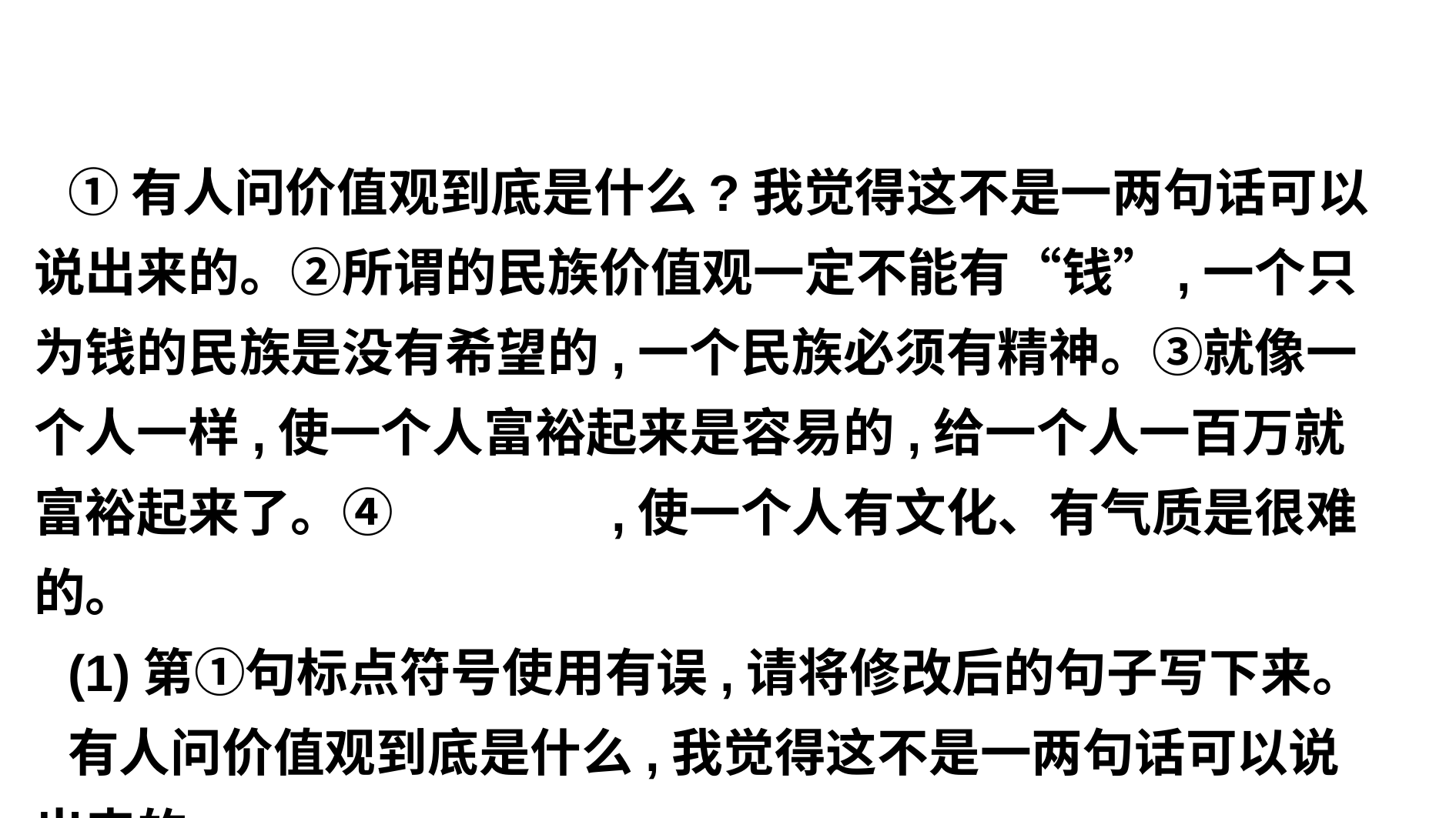

①有人问价值观到底是什么?我觉得这不是一两句话可以说出来的。②所谓的民族价值观一定不能有“钱”,一个只为钱的民族是没有希望的,一个民族必须有精神。③就像一个人一样,使一个人富裕起来是容易的,给一个人一百万就富裕起来了。④　　　　,使一个人有文化、有气质是很难的。
(1)第①句标点符号使用有误,请将修改后的句子写下来。
有人问价值观到底是什么,我觉得这不是一两句话可以说出来的。